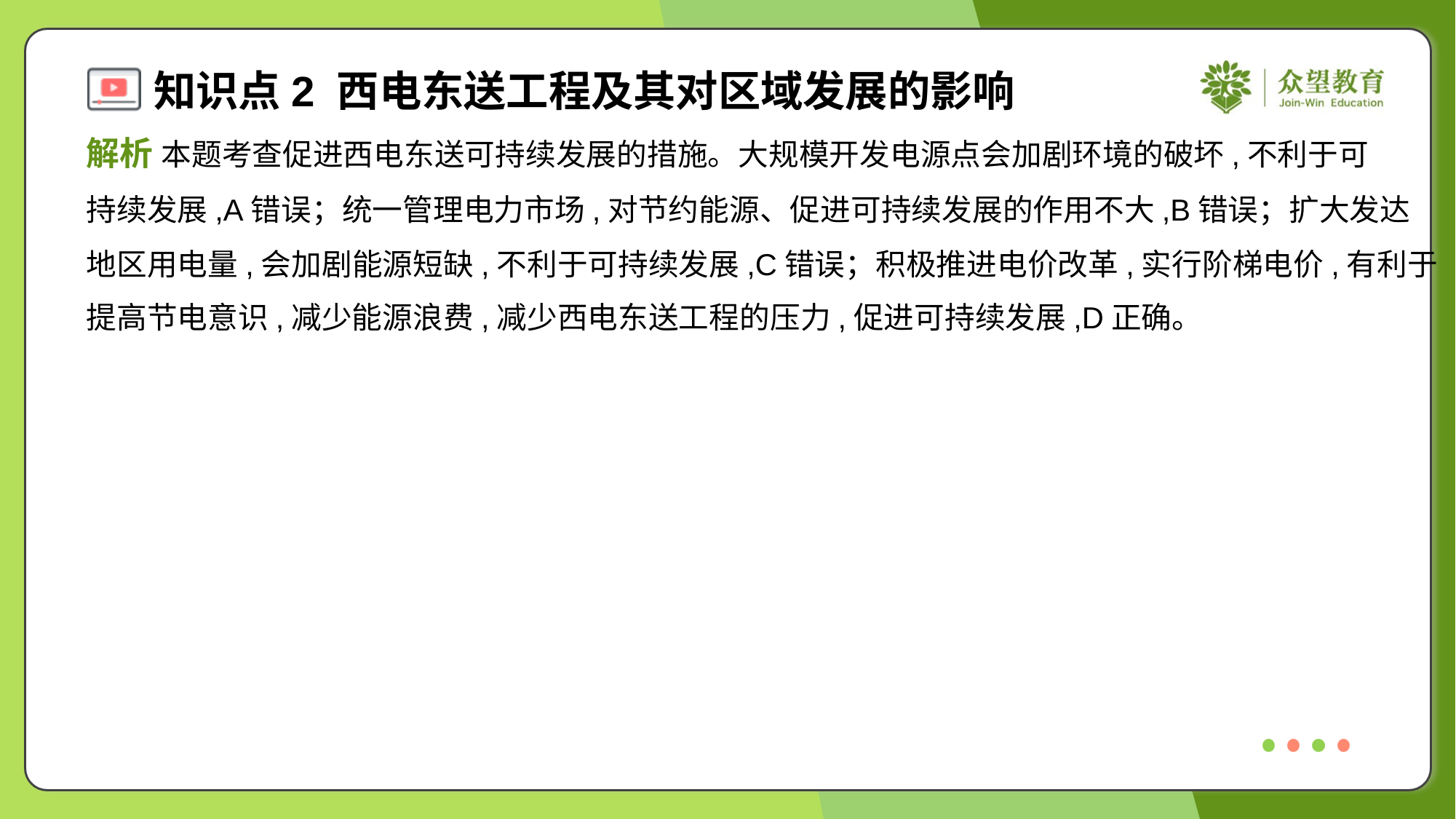

解析 本题考查促进西电东送可持续发展的措施。大规模开发电源点会加剧环境的破坏,不利于可
持续发展,A错误；统一管理电力市场,对节约能源、促进可持续发展的作用不大,B错误；扩大发达
地区用电量,会加剧能源短缺,不利于可持续发展,C错误；积极推进电价改革,实行阶梯电价,有利于
提高节电意识,减少能源浪费,减少西电东送工程的压力,促进可持续发展,D正确。